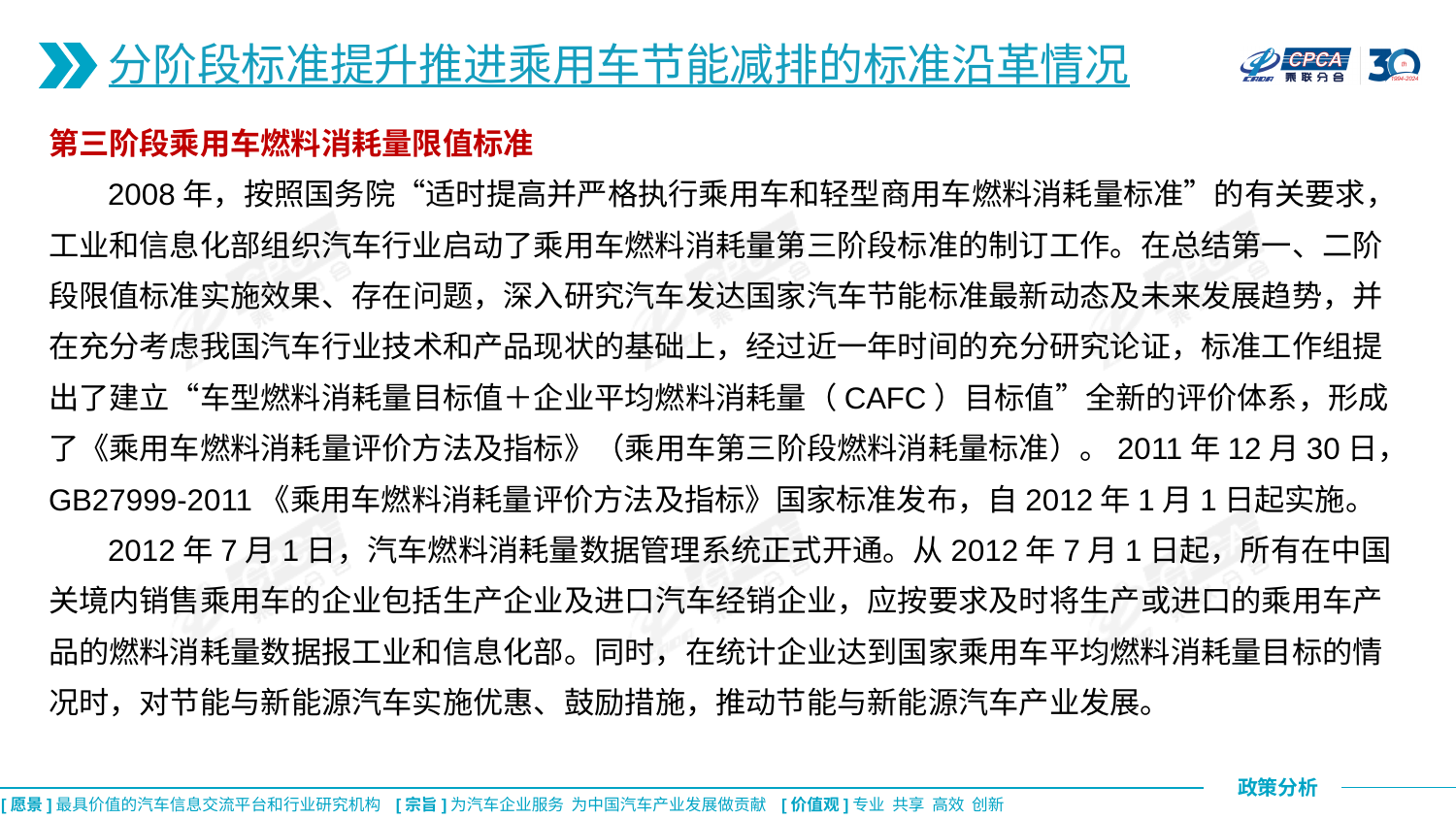

分阶段标准提升推进乘用车节能减排的标准沿革情况
第三阶段乘用车燃料消耗量限值标准
       2008年，按照国务院“适时提高并严格执行乘用车和轻型商用车燃料消耗量标准”的有关要求，工业和信息化部组织汽车行业启动了乘用车燃料消耗量第三阶段标准的制订工作。在总结第一、二阶段限值标准实施效果、存在问题，深入研究汽车发达国家汽车节能标准最新动态及未来发展趋势，并在充分考虑我国汽车行业技术和产品现状的基础上，经过近一年时间的充分研究论证，标准工作组提出了建立“车型燃料消耗量目标值＋企业平均燃料消耗量（CAFC）目标值”全新的评价体系，形成了《乘用车燃料消耗量评价方法及指标》（乘用车第三阶段燃料消耗量标准）。2011年12月30日，GB27999-2011《乘用车燃料消耗量评价方法及指标》国家标准发布，自2012年1月1日起实施。
       2012年7月1日，汽车燃料消耗量数据管理系统正式开通。从2012年7月1日起，所有在中国关境内销售乘用车的企业包括生产企业及进口汽车经销企业，应按要求及时将生产或进口的乘用车产品的燃料消耗量数据报工业和信息化部。同时，在统计企业达到国家乘用车平均燃料消耗量目标的情况时，对节能与新能源汽车实施优惠、鼓励措施，推动节能与新能源汽车产业发展。